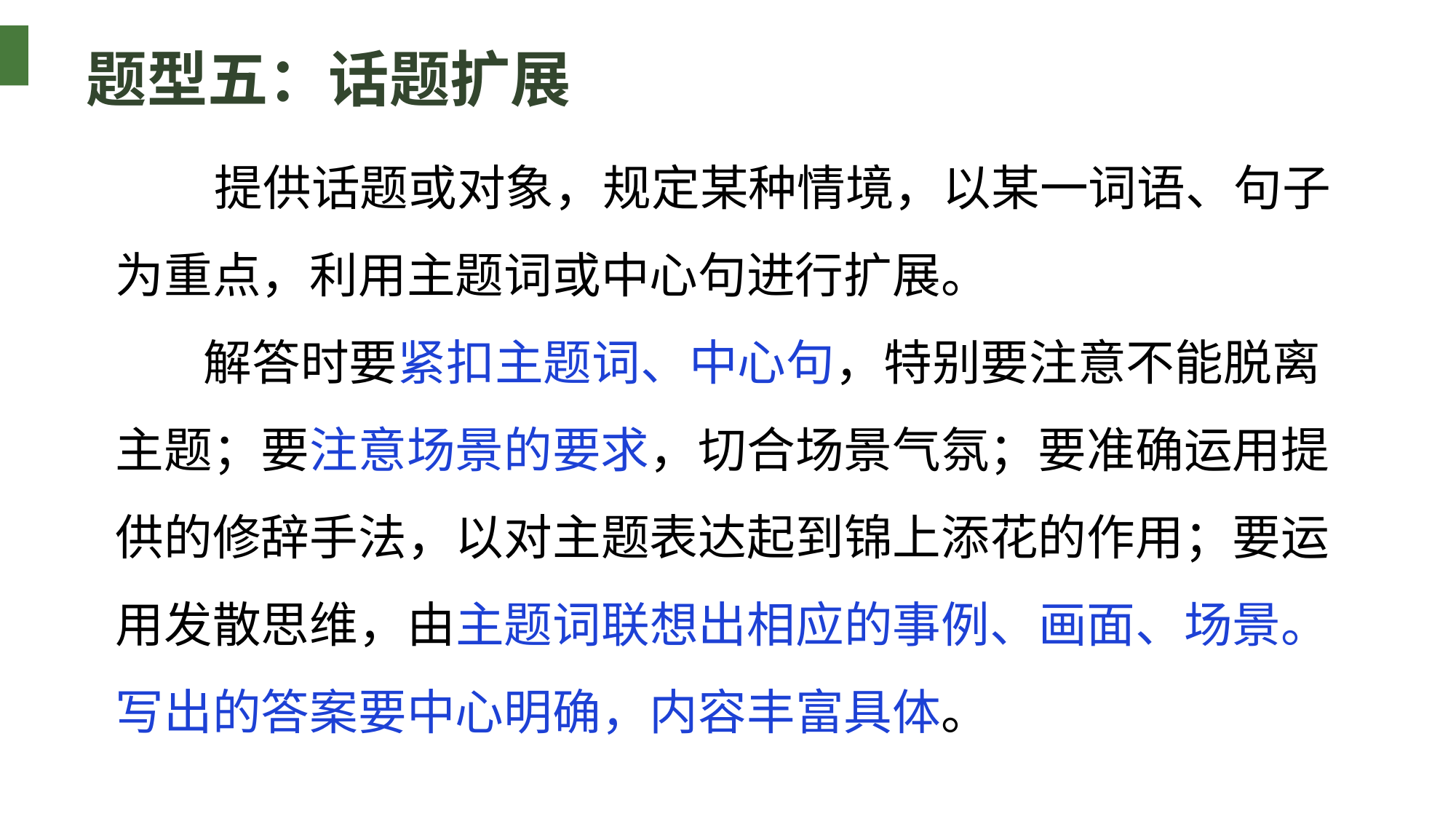

题型五：话题扩展
        提供话题或对象，规定某种情境，以某一词语、句子为重点，利用主题词或中心句进行扩展。
       解答时要紧扣主题词、中心句，特别要注意不能脱离主题；要注意场景的要求，切合场景气氛；要准确运用提供的修辞手法，以对主题表达起到锦上添花的作用；要运用发散思维，由主题词联想出相应的事例、画面、场景。写出的答案要中心明确，内容丰富具体。